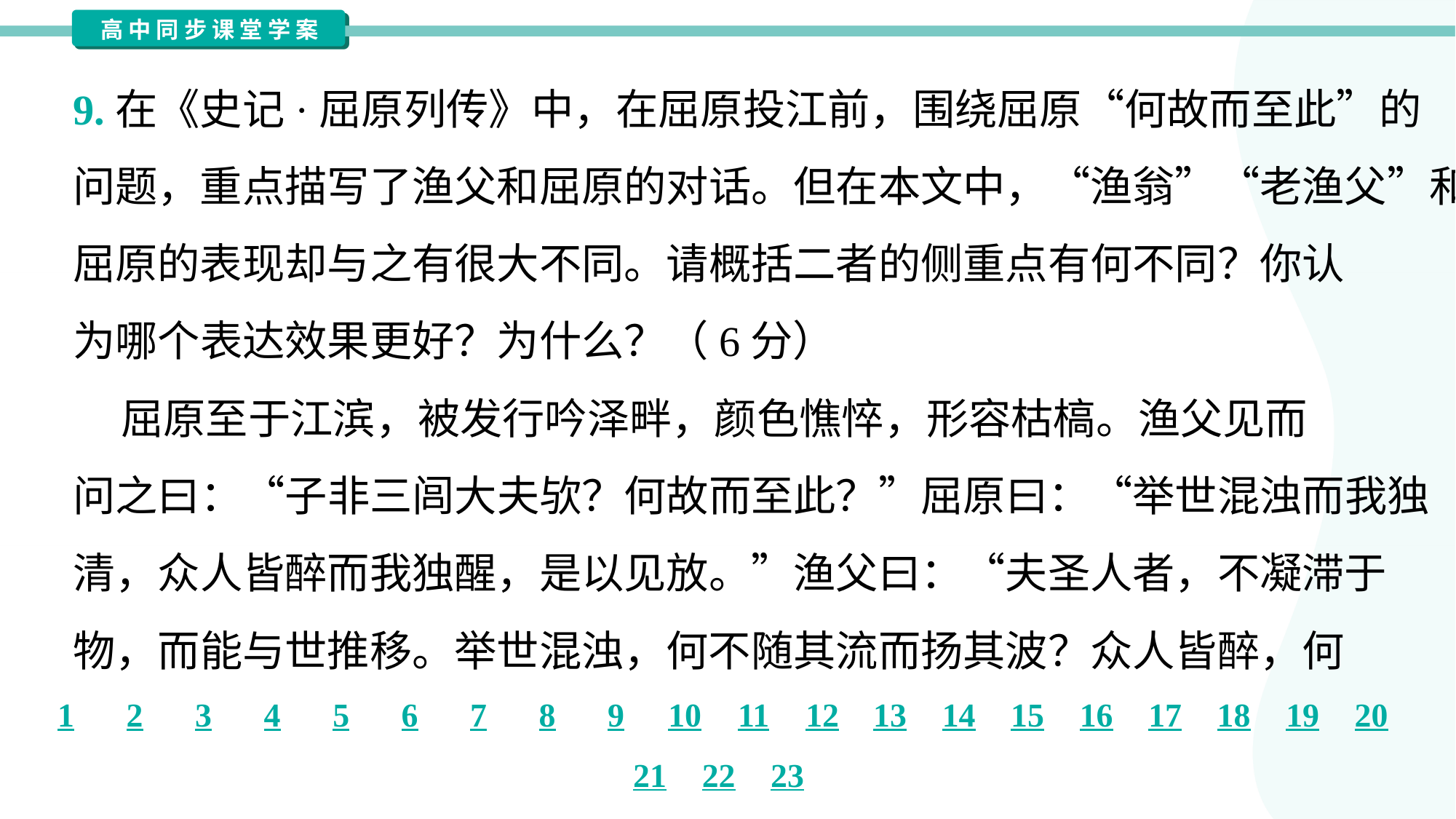

9.在《史记·屈原列传》中，在屈原投江前，围绕屈原“何故而至此”的
问题，重点描写了渔父和屈原的对话。但在本文中，“渔翁”“老渔父”和
屈原的表现却与之有很大不同。请概括二者的侧重点有何不同？你认
为哪个表达效果更好？为什么？（6分）
    屈原至于江滨，被发行吟泽畔，颜色憔悴，形容枯槁。渔父见而
问之曰：“子非三闾大夫欤？何故而至此？”屈原曰：“举世混浊而我独
清，众人皆醉而我独醒，是以见放。”渔父曰：“夫圣人者，不凝滞于
物，而能与世推移。举世混浊，何不随其流而扬其波？众人皆醉，何